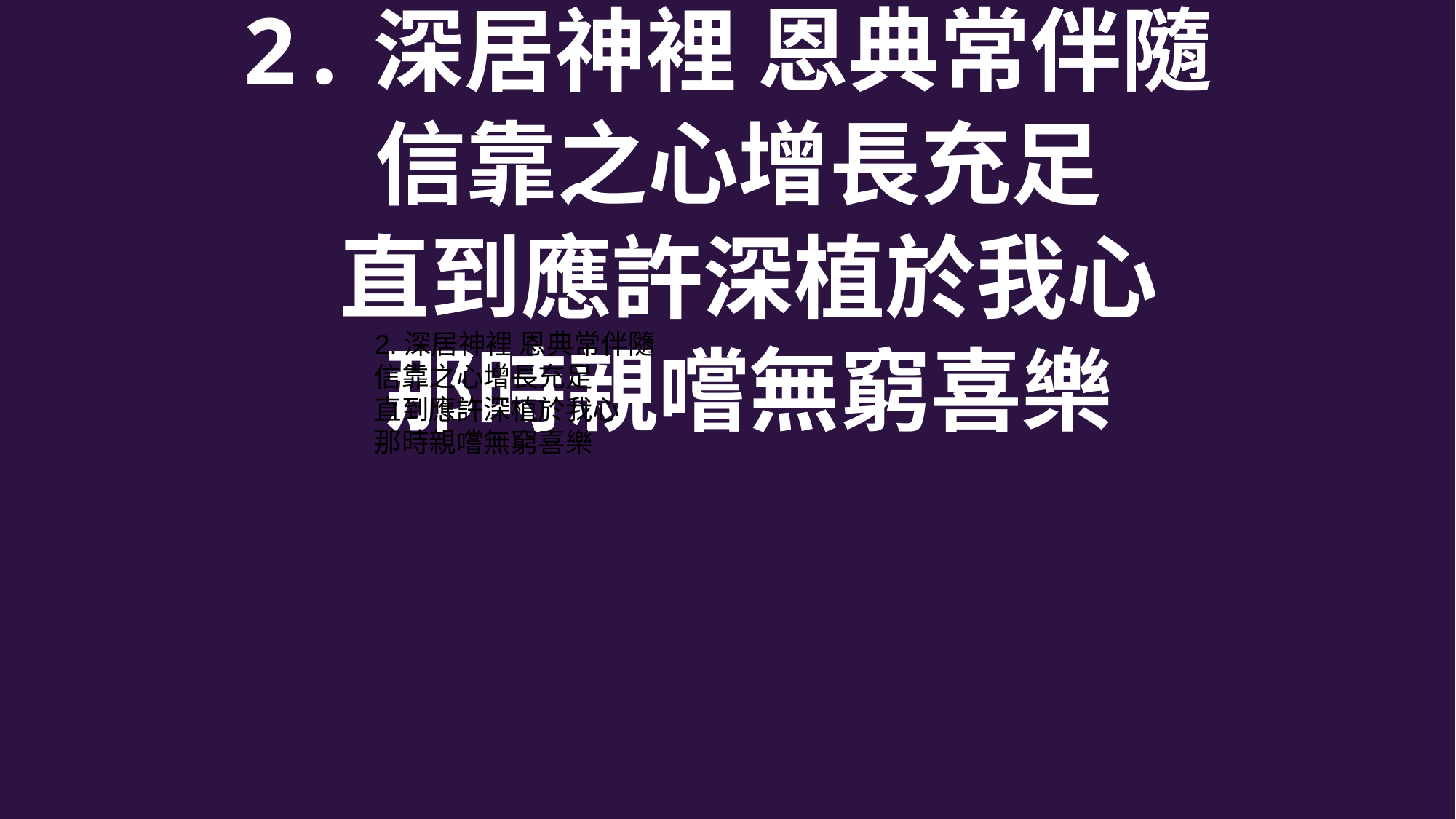

2.深居神裡 恩典常伴隨
 信靠之心增長充足
 直到應許深植於我心
 那時親嚐無窮喜樂

2.深居神裡 恩典常伴隨
信靠之心增長充足
直到應許深植於我心
那時親嚐無窮喜樂